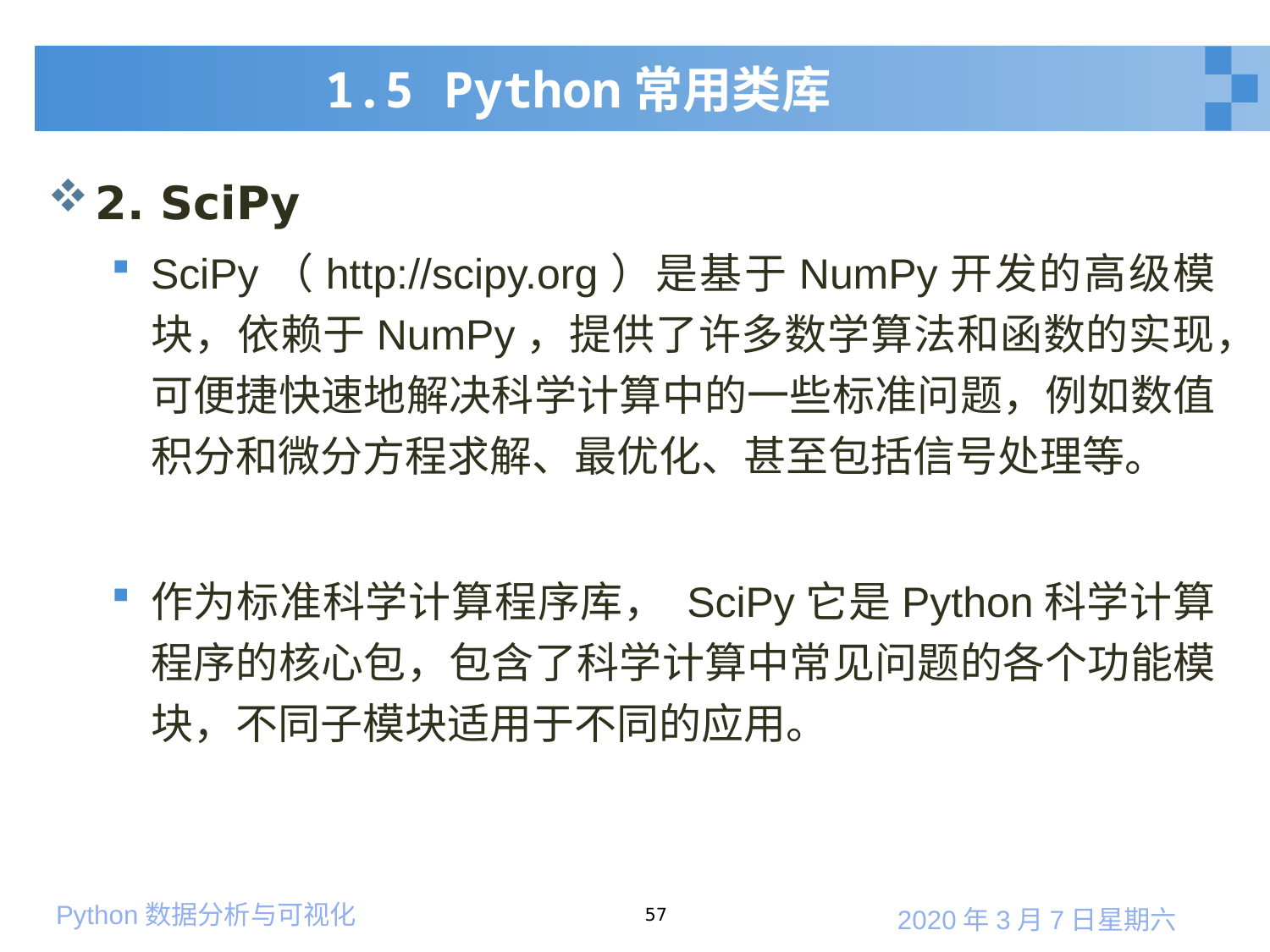

# 1.5 Python常用类库
2. SciPy
SciPy（http://scipy.org）是基于NumPy开发的高级模块，依赖于NumPy，提供了许多数学算法和函数的实现，可便捷快速地解决科学计算中的一些标准问题，例如数值积分和微分方程求解、最优化、甚至包括信号处理等。

作为标准科学计算程序库， SciPy它是Python科学计算程序的核心包，包含了科学计算中常见问题的各个功能模块，不同子模块适用于不同的应用。
57
2020年3月7日星期六